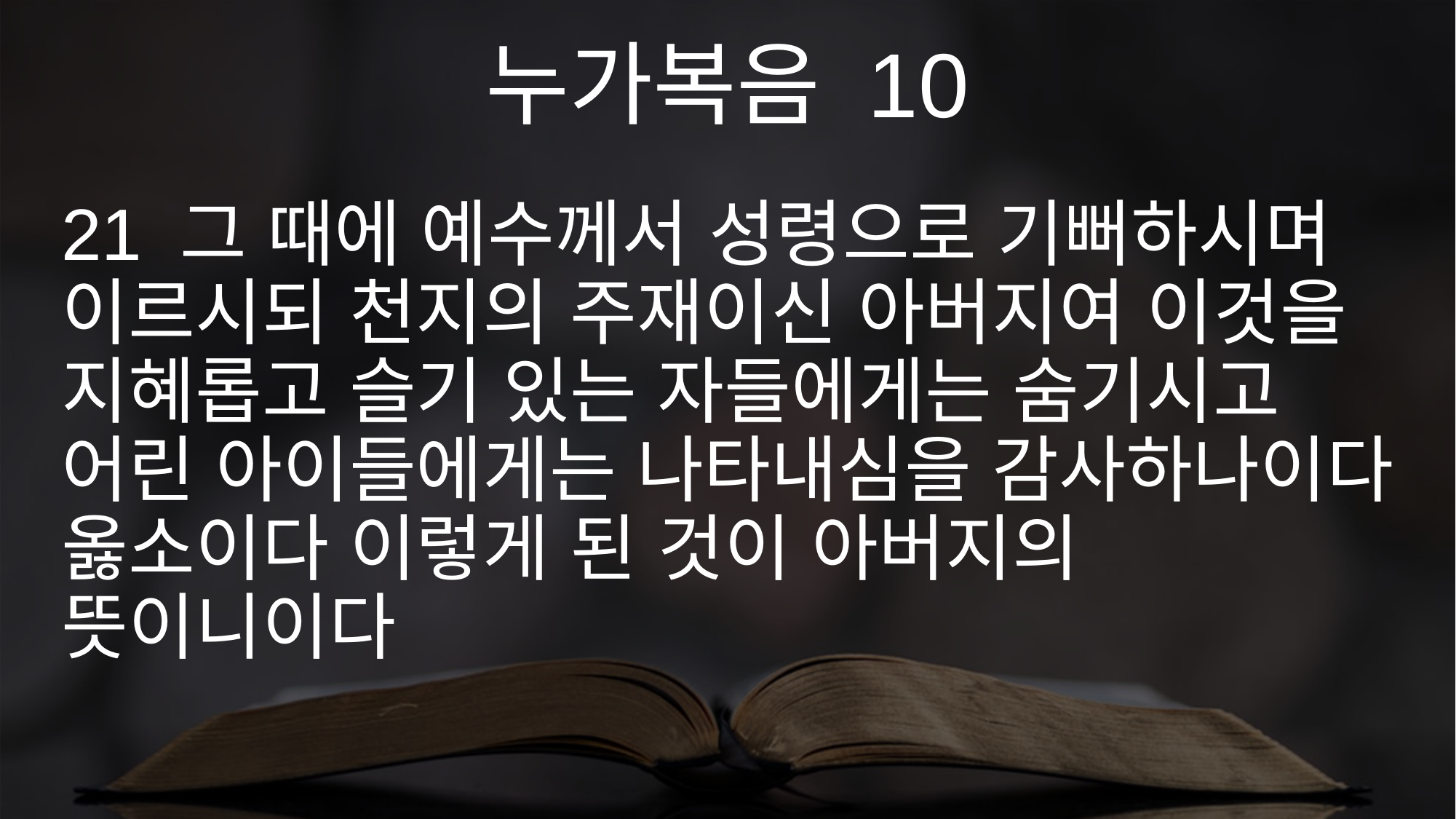

누가복음 10
21 그 때에 예수께서 성령으로 기뻐하시며 이르시되 천지의 주재이신 아버지여 이것을 지혜롭고 슬기 있는 자들에게는 숨기시고 어린 아이들에게는 나타내심을 감사하나이다 옳소이다 이렇게 된 것이 아버지의 뜻이니이다